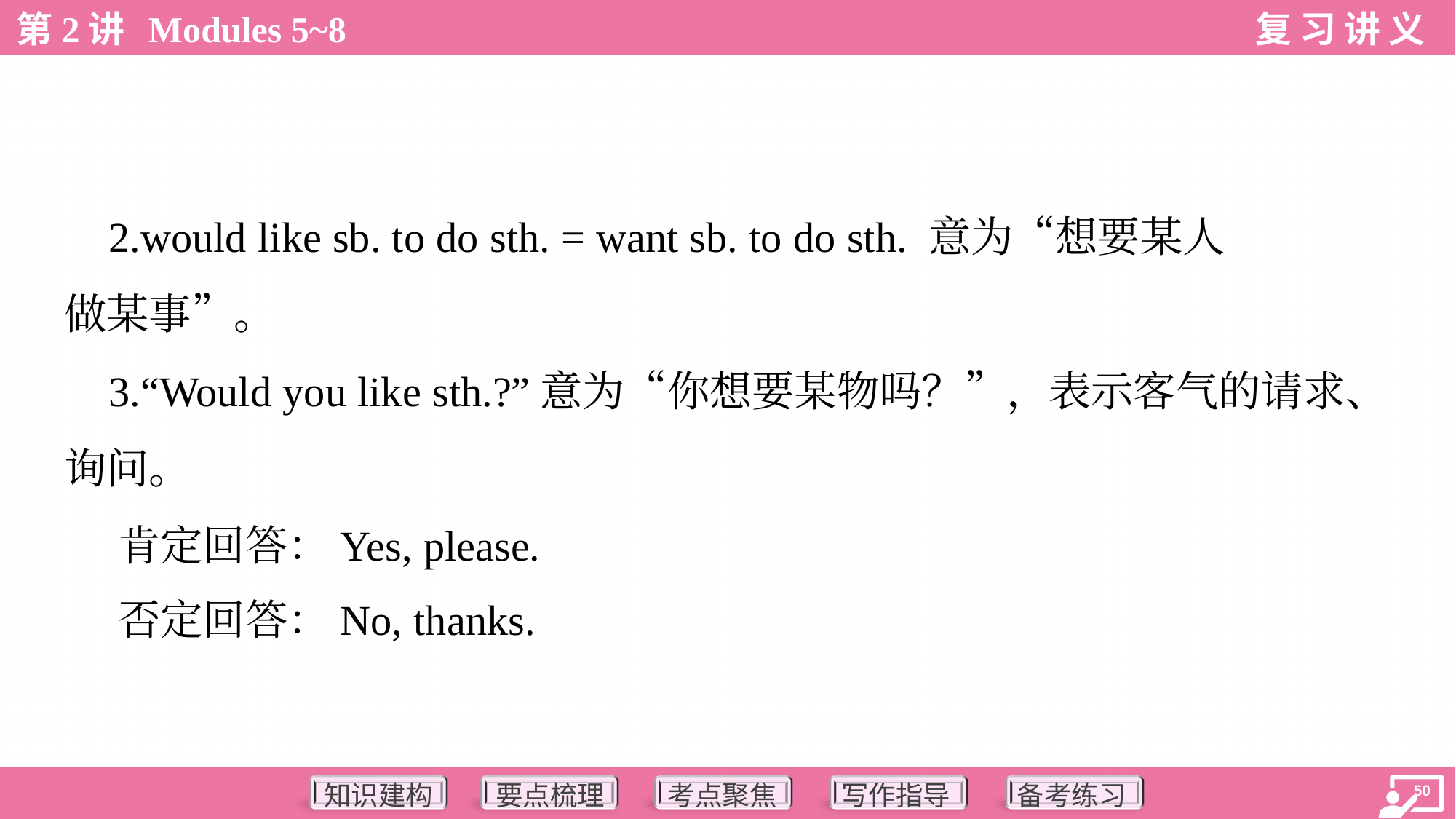

2.would like sb. to do sth. = want sb. to do sth. 意为“想要某人
做某事”。
    3.“Would you like sth.?”意为“你想要某物吗？”，表示客气的请求、
询问。
    肯定回答：Yes, please.
    否定回答：No, thanks.